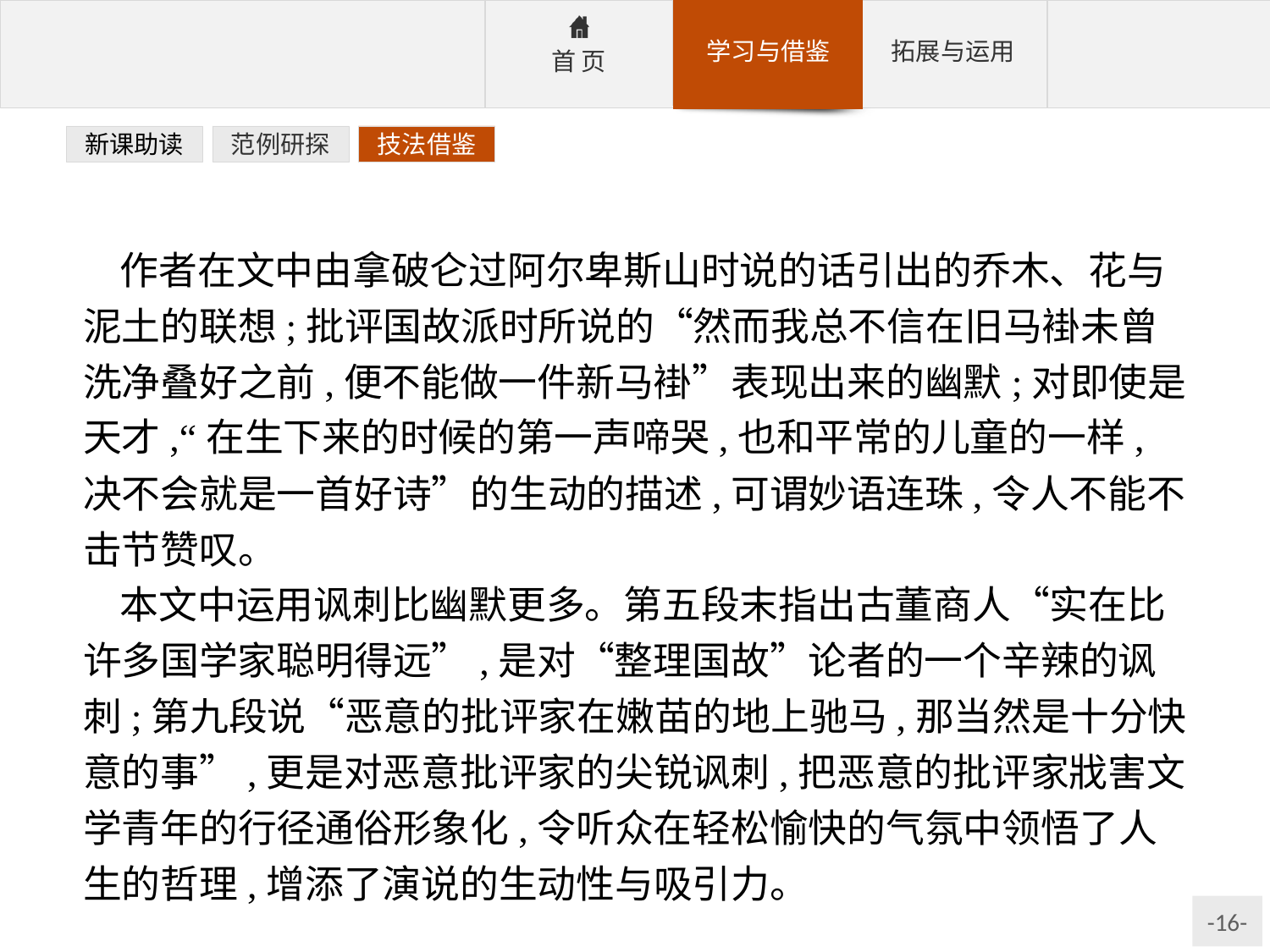

新课助读
范例研探
技法借鉴
作者在文中由拿破仑过阿尔卑斯山时说的话引出的乔木、花与泥土的联想;批评国故派时所说的“然而我总不信在旧马褂未曾洗净叠好之前,便不能做一件新马褂”表现出来的幽默;对即使是天才,“在生下来的时候的第一声啼哭,也和平常的儿童的一样,决不会就是一首好诗”的生动的描述,可谓妙语连珠,令人不能不击节赞叹。
本文中运用讽刺比幽默更多。第五段末指出古董商人“实在比许多国学家聪明得远”,是对“整理国故”论者的一个辛辣的讽刺;第九段说“恶意的批评家在嫩苗的地上驰马,那当然是十分快意的事”,更是对恶意批评家的尖锐讽刺,把恶意的批评家戕害文学青年的行径通俗形象化,令听众在轻松愉快的气氛中领悟了人生的哲理,增添了演说的生动性与吸引力。